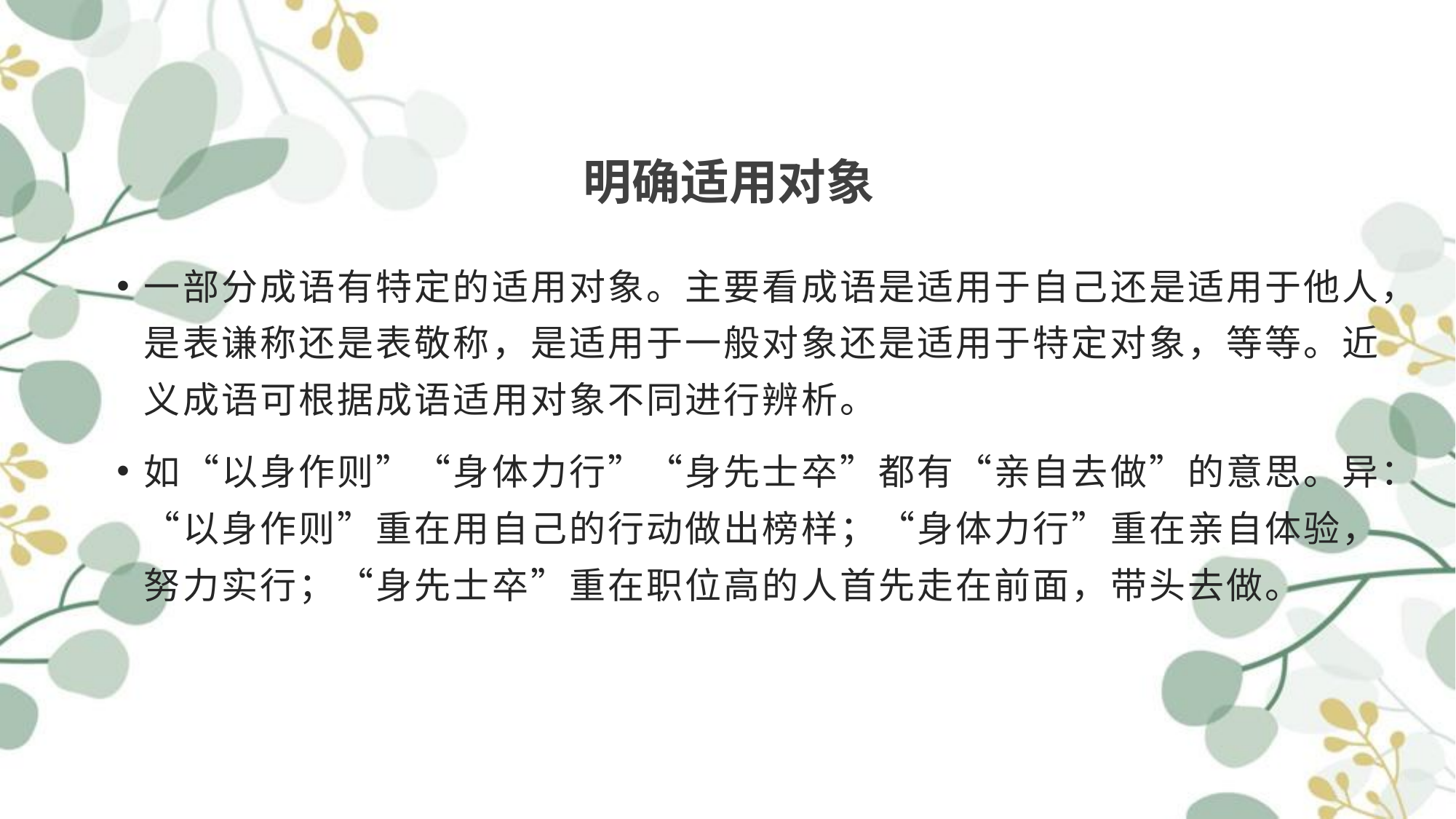

# 明确适用对象
一部分成语有特定的适用对象。主要看成语是适用于自己还是适用于他人，是表谦称还是表敬称，是适用于一般对象还是适用于特定对象，等等。近义成语可根据成语适用对象不同进行辨析。
如“以身作则”“身体力行”“身先士卒”都有“亲自去做”的意思。异：“以身作则”重在用自己的行动做出榜样；“身体力行”重在亲自体验，努力实行；“身先士卒”重在职位高的人首先走在前面，带头去做。